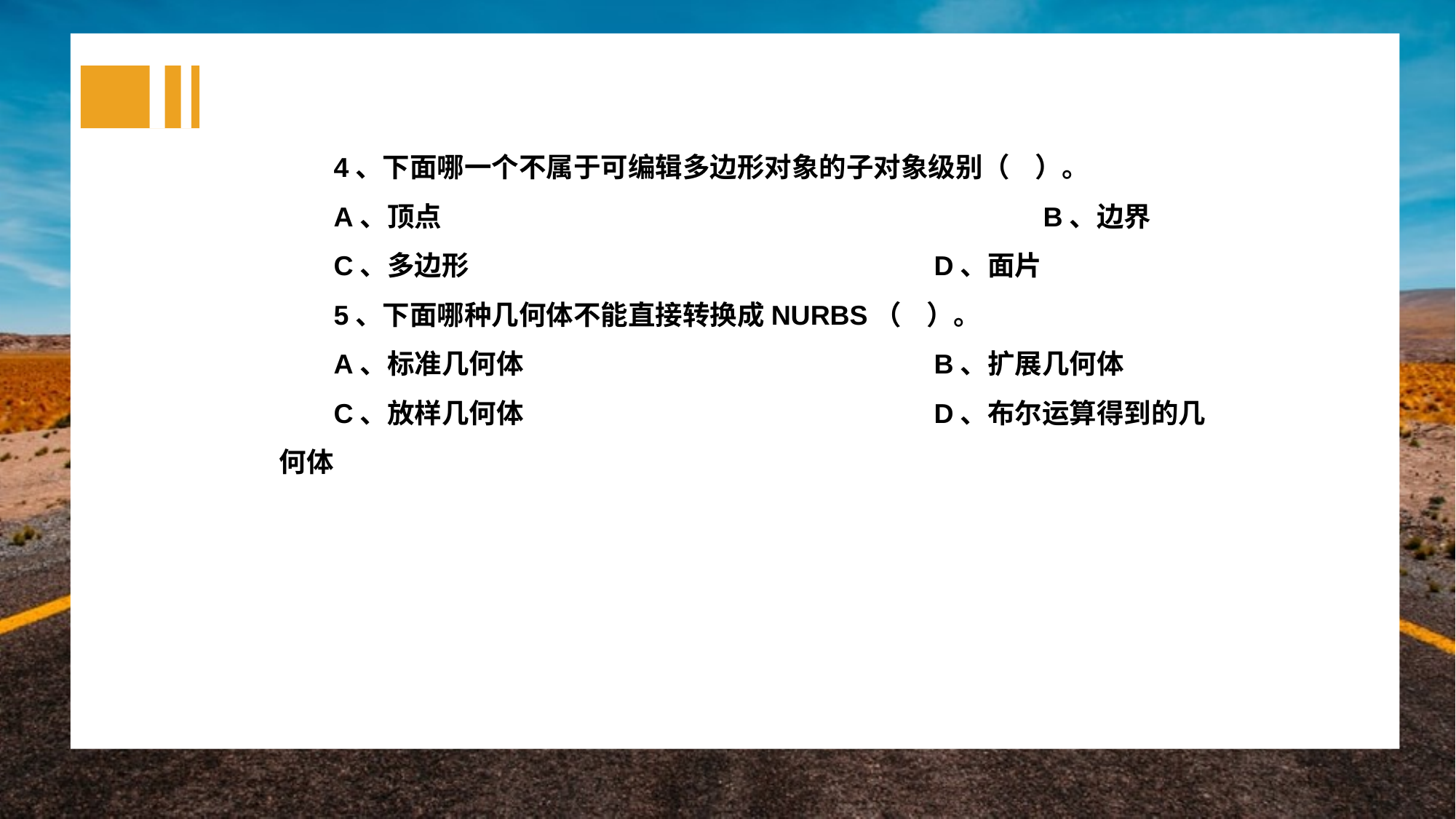

4、下面哪一个不属于可编辑多边形对象的子对象级别（    ）。
A、顶点						B、边界
C、多边形					D、面片
5、下面哪种几何体不能直接转换成NURBS（    ）。
A、标准几何体				B、扩展几何体
C、放样几何体				D、布尔运算得到的几何体